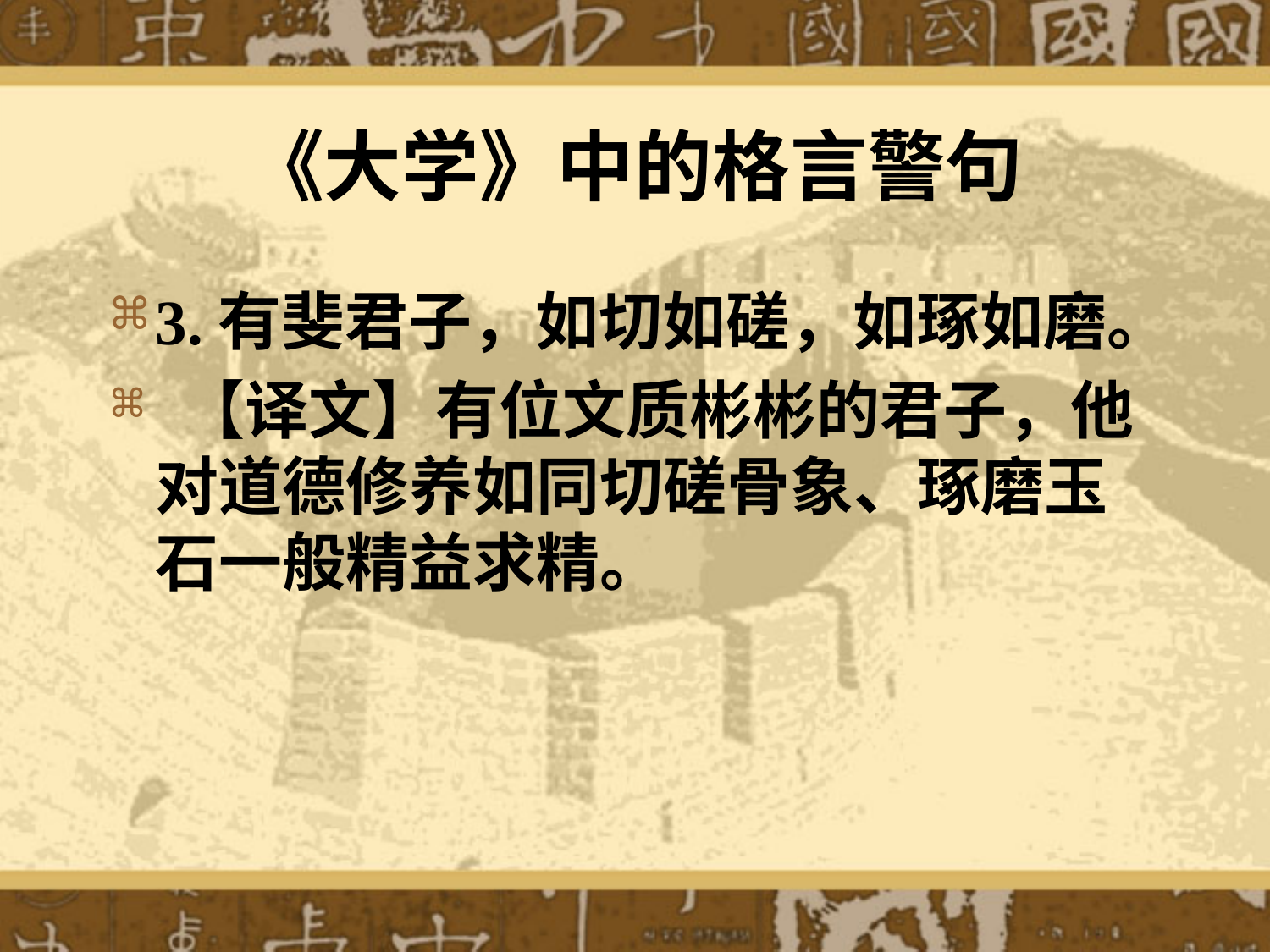

# 《大学》中的格言警句
3.有斐君子，如切如磋，如琢如磨。
 【译文】有位文质彬彬的君子，他对道德修养如同切磋骨象、琢磨玉石一般精益求精。